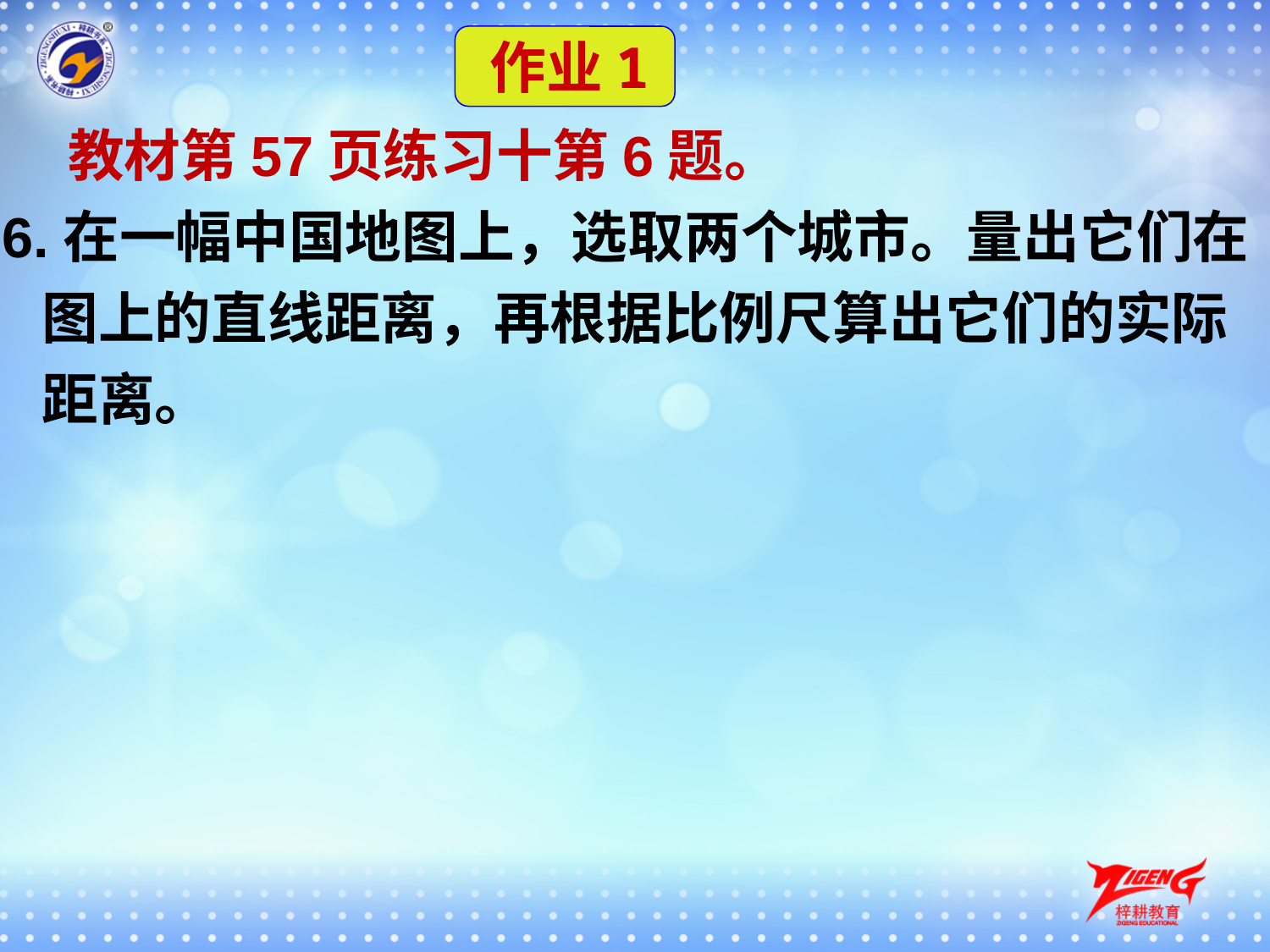

作业1
    教材第57页练习十第6题。
6.在一幅中国地图上，选取两个城市。量出它们在
  图上的直线距离，再根据比例尺算出它们的实际
  距离。